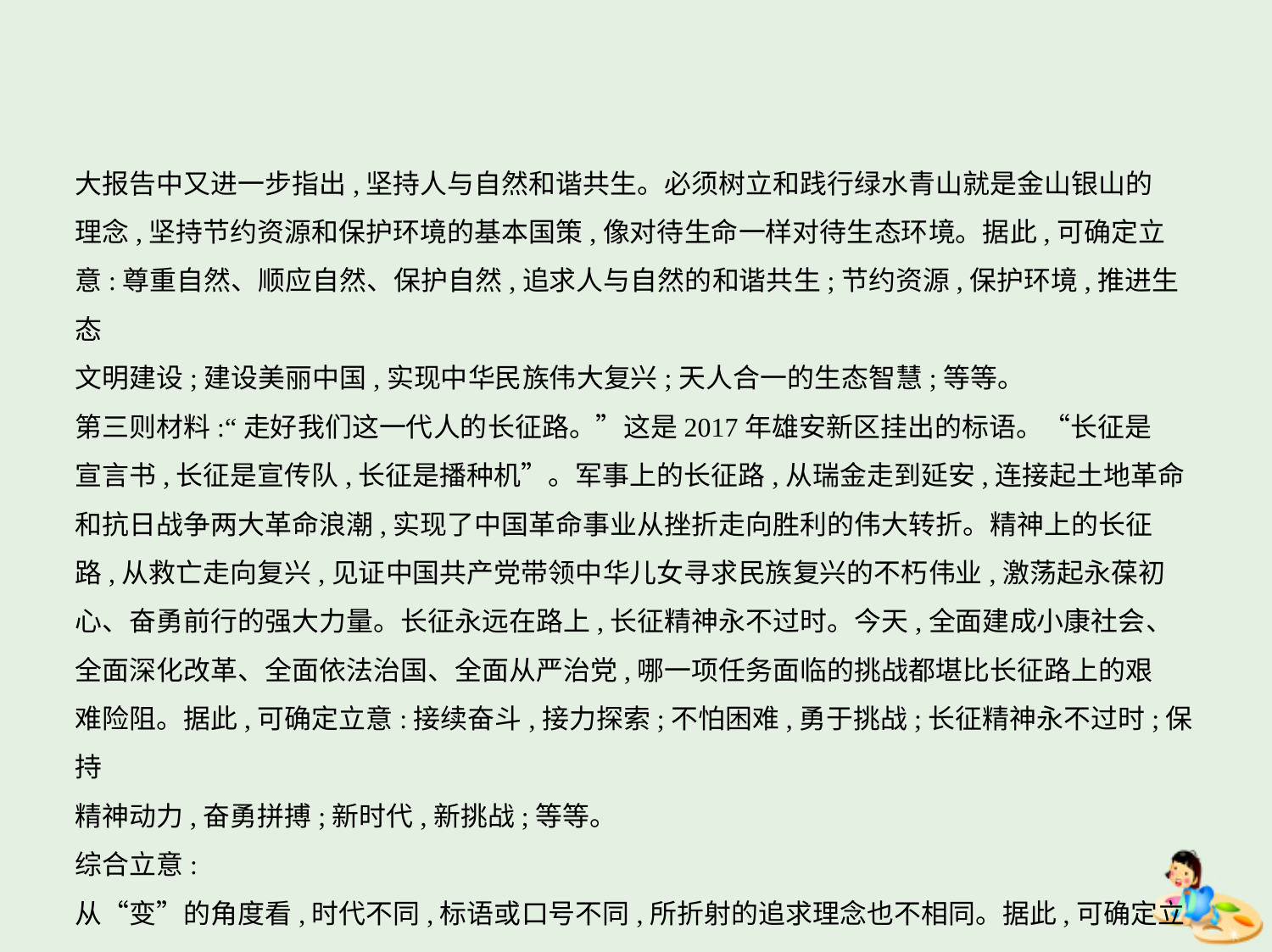

大报告中又进一步指出,坚持人与自然和谐共生。必须树立和践行绿水青山就是金山银山的
理念,坚持节约资源和保护环境的基本国策,像对待生命一样对待生态环境。据此,可确定立
意:尊重自然、顺应自然、保护自然,追求人与自然的和谐共生;节约资源,保护环境,推进生态
文明建设;建设美丽中国,实现中华民族伟大复兴;天人合一的生态智慧;等等。
第三则材料:“走好我们这一代人的长征路。”这是2017年雄安新区挂出的标语。“长征是
宣言书,长征是宣传队,长征是播种机”。军事上的长征路,从瑞金走到延安,连接起土地革命
和抗日战争两大革命浪潮,实现了中国革命事业从挫折走向胜利的伟大转折。精神上的长征
路,从救亡走向复兴,见证中国共产党带领中华儿女寻求民族复兴的不朽伟业,激荡起永葆初
心、奋勇前行的强大力量。长征永远在路上,长征精神永不过时。今天,全面建成小康社会、
全面深化改革、全面依法治国、全面从严治党,哪一项任务面临的挑战都堪比长征路上的艰
难险阻。据此,可确定立意:接续奋斗,接力探索;不怕困难,勇于挑战;长征精神永不过时;保持
精神动力,奋勇拼搏;新时代,新挑战;等等。
综合立意:
从“变”的角度看,时代不同,标语或口号不同,所折射的追求理念也不相同。据此,可确定立